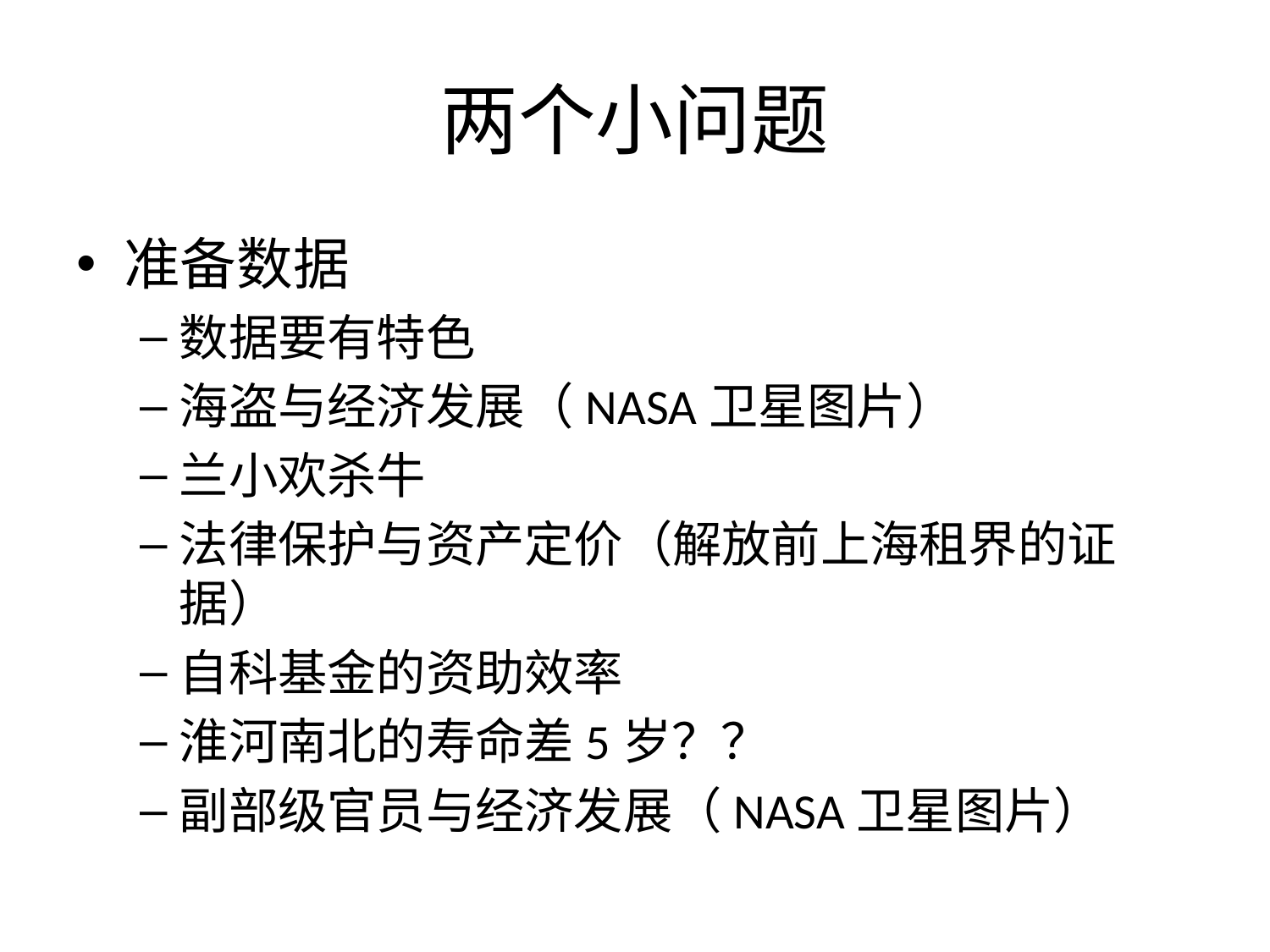

# 两个小问题
准备数据
数据要有特色
海盗与经济发展（NASA卫星图片）
兰小欢杀牛
法律保护与资产定价（解放前上海租界的证据）
自科基金的资助效率
淮河南北的寿命差5岁？？
副部级官员与经济发展（NASA卫星图片）